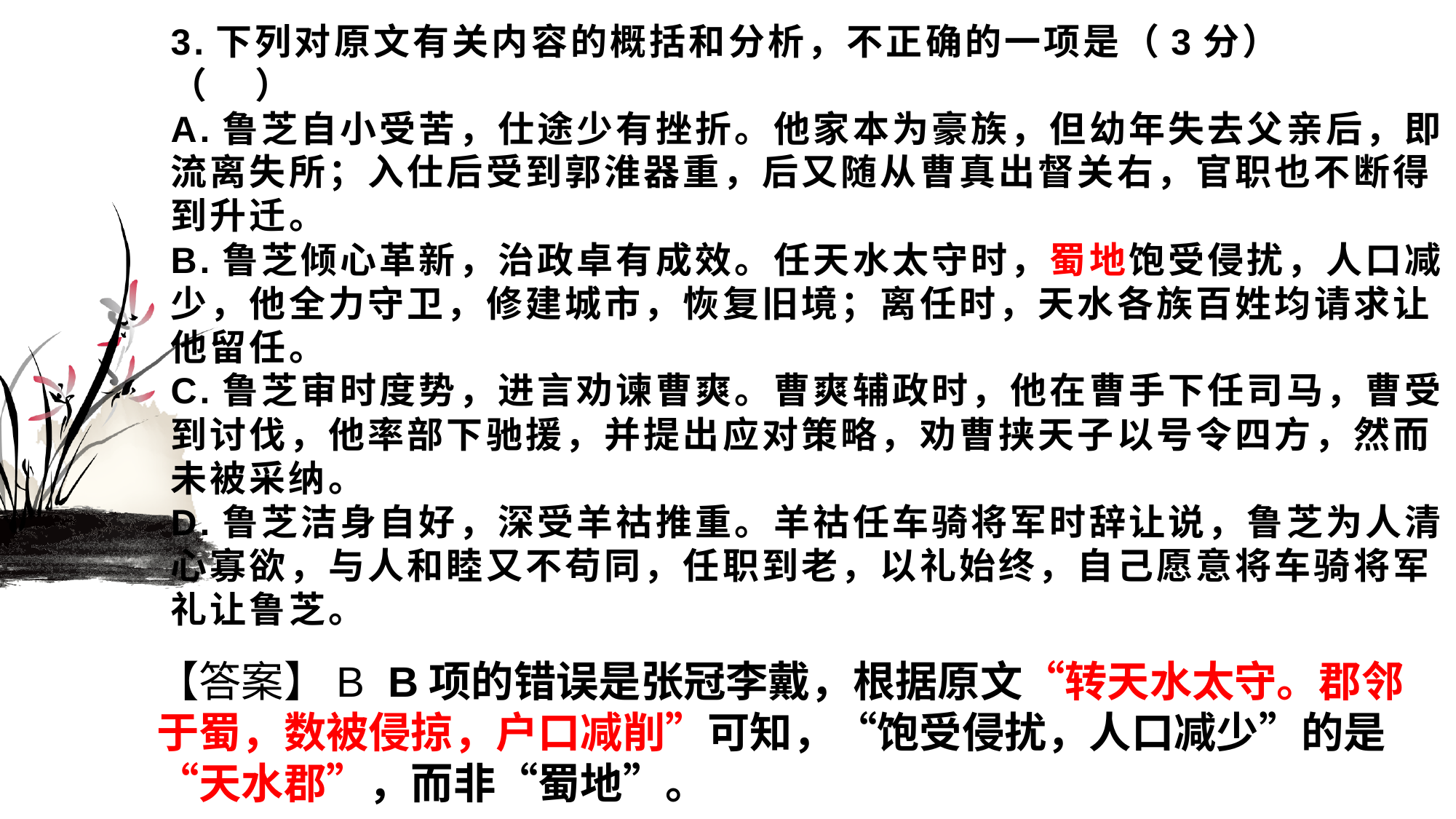

# 3.下列对原文有关内容的概括和分析，不正确的一项是（3分） （    ） A.鲁芝自小受苦，仕途少有挫折。他家本为豪族，但幼年失去父亲后，即流离失所；入仕后受到郭淮器重，后又随从曹真出督关右，官职也不断得到升迁。 B.鲁芝倾心革新，治政卓有成效。任天水太守时，蜀地饱受侵扰，人口减少，他全力守卫，修建城市，恢复旧境；离任时，天水各族百姓均请求让他留任。 C.鲁芝审时度势，进言劝谏曹爽。曹爽辅政时，他在曹手下任司马，曹受到讨伐，他率部下驰援，并提出应对策略，劝曹挟天子以号令四方，然而未被采纳。 D.鲁芝洁身自好，深受羊祜推重。羊祜任车骑将军时辞让说，鲁芝为人清心寡欲，与人和睦又不苟同，任职到老，以礼始终，自己愿意将车骑将军礼让鲁芝。
【答案】B  B项的错误是张冠李戴，根据原文“转天水太守。郡邻于蜀，数被侵掠，户口减削”可知，“饱受侵扰，人口减少”的是“天水郡”，而非“蜀地”。